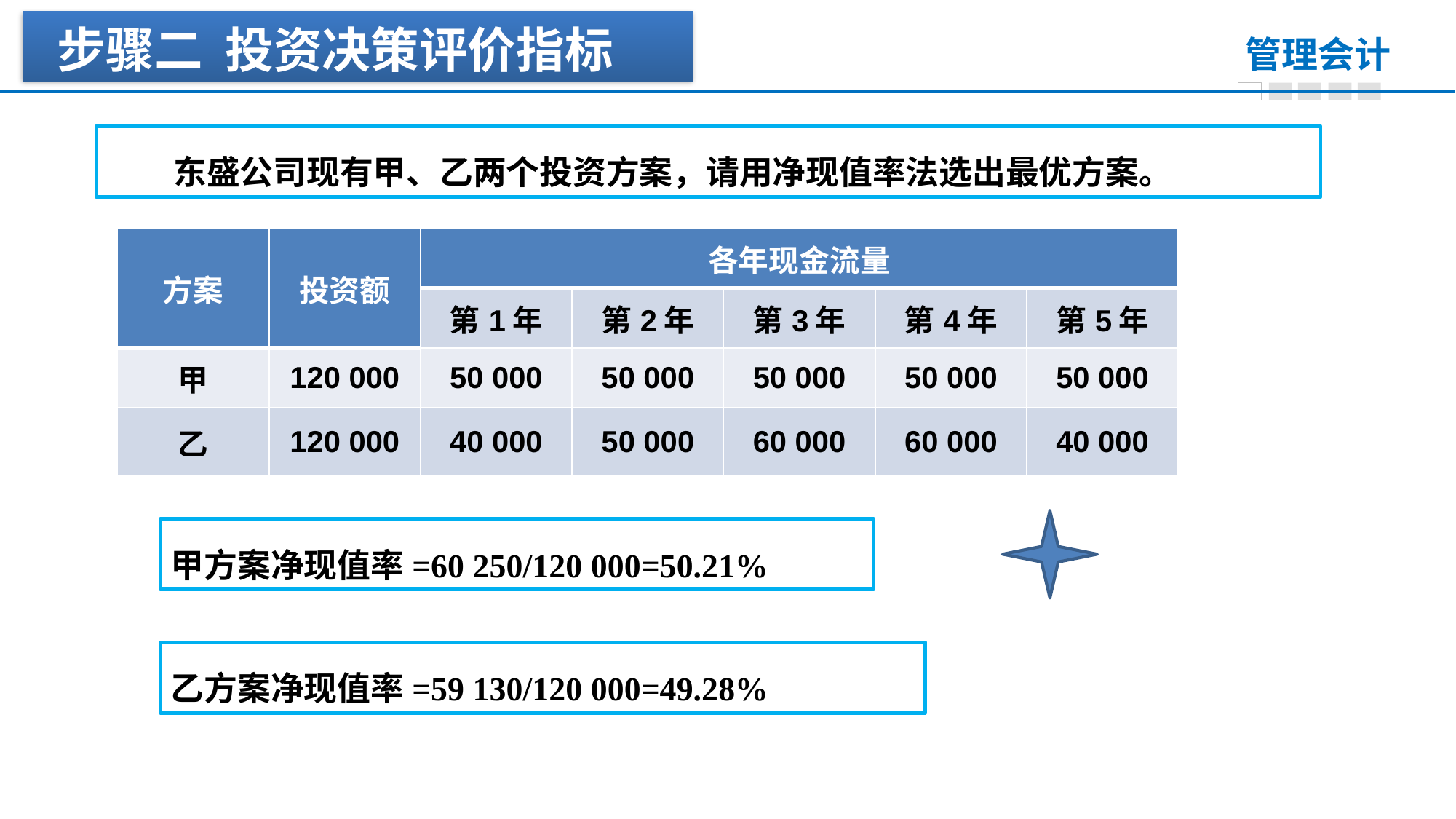

步骤二  投资决策评价指标
　　东盛公司现有甲、乙两个投资方案，请用净现值率法选出最优方案。
| 方案 | 投资额 | 各年现金流量 |  |  |  |  |
| --- | --- | --- | --- | --- | --- | --- |
|  |  | 第1年 | 第2年 | 第3年 | 第4年 | 第5年 |
| 甲 | 120 000 | 50 000 | 50 000 | 50 000 | 50 000 | 50 000 |
| 乙 | 120 000 | 40 000 | 50 000 | 60 000 | 60 000 | 40 000 |

甲方案净现值率=60 250/120 000=50.21%
乙方案净现值率=59 130/120 000=49.28%